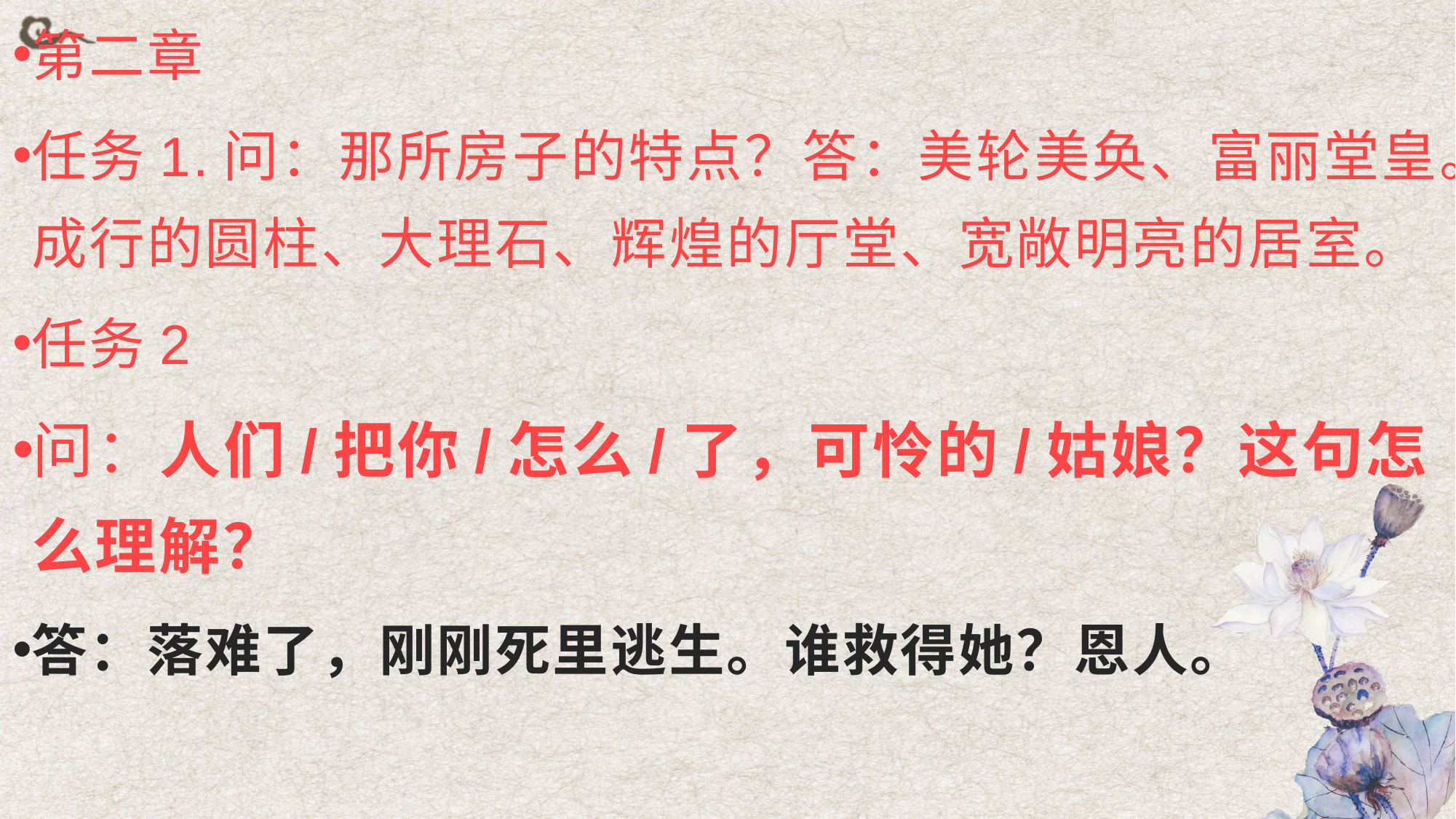

第二章
任务1.问：那所房子的特点？答：美轮美奂、富丽堂皇。成行的圆柱、大理石、辉煌的厅堂、宽敞明亮的居室。
任务2
问：人们/把你/怎么/了，可怜的/姑娘？这句怎么理解？
答：落难了，刚刚死里逃生。谁救得她？恩人。

#